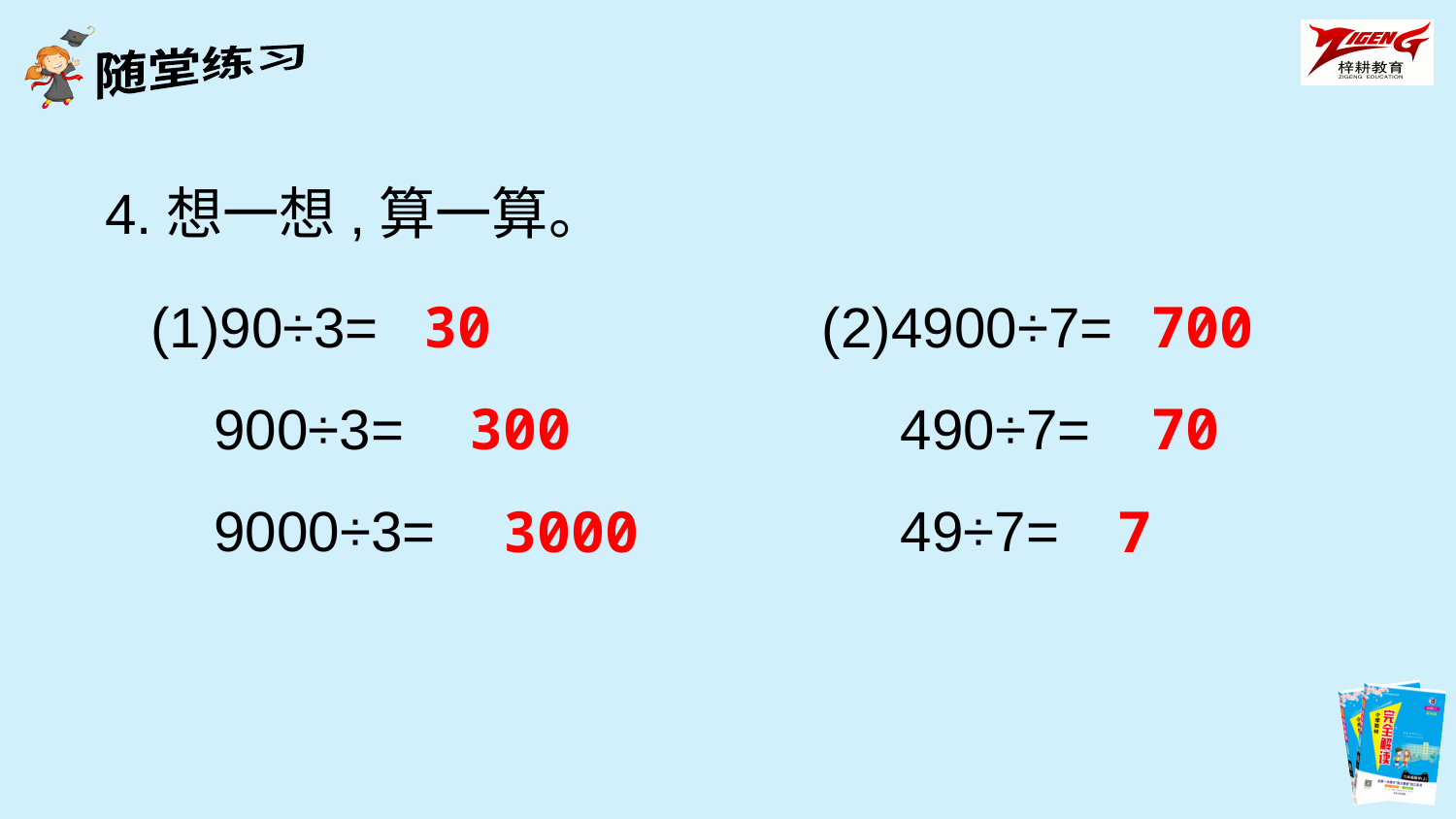

4.想一想,算一算。
(1)90÷3=
    900÷3=
    9000÷3=
30
(2)4900÷7=
     490÷7=
     49÷7=
700
300
70
3000
7